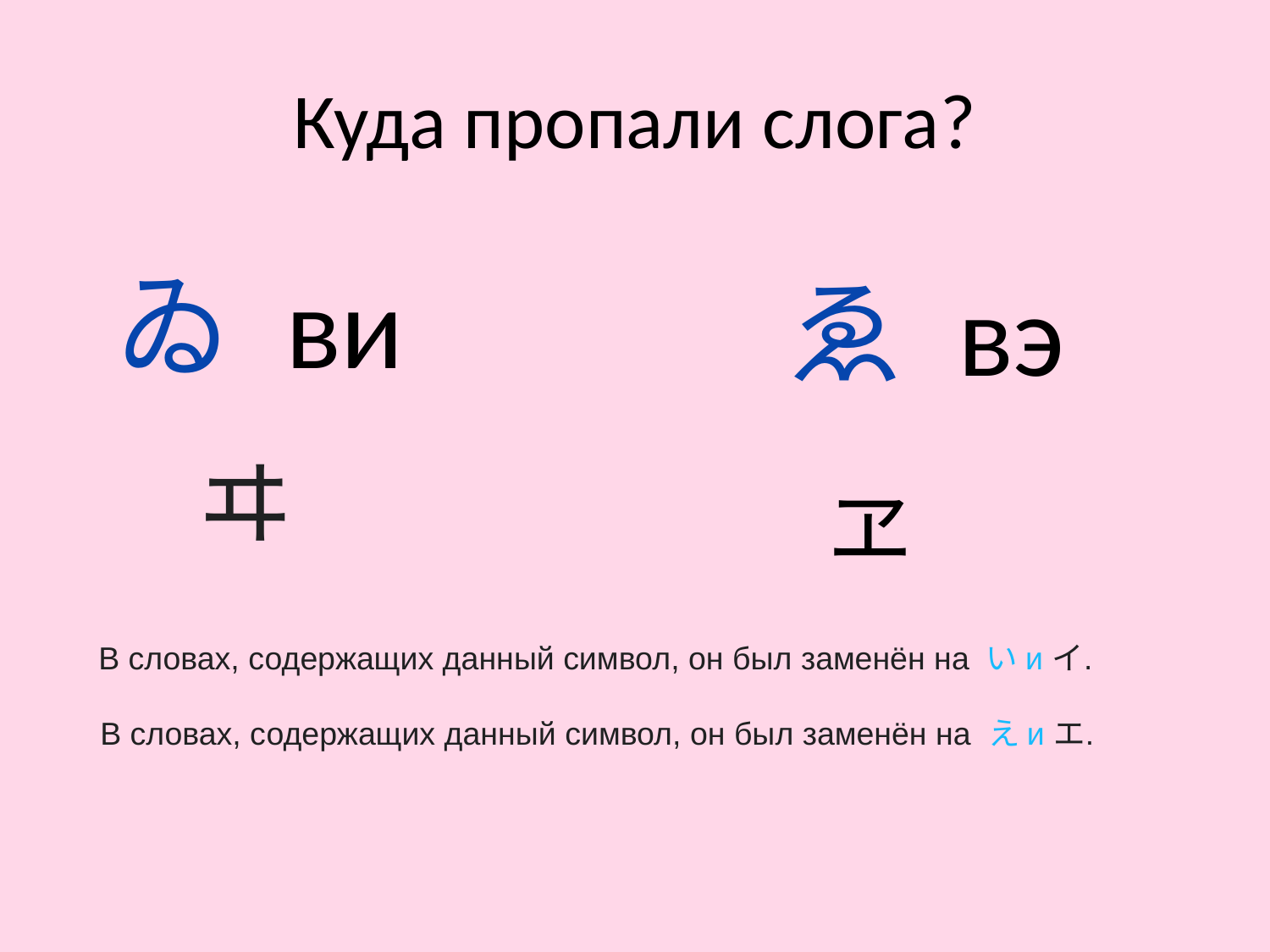

# Куда пропали слога?
ゐ ви

ゑ вэ
ヰ
ヱ
В словах, содержащих данный символ, он был заменён на い и イ.
В словах, содержащих данный символ, он был заменён на え и エ.